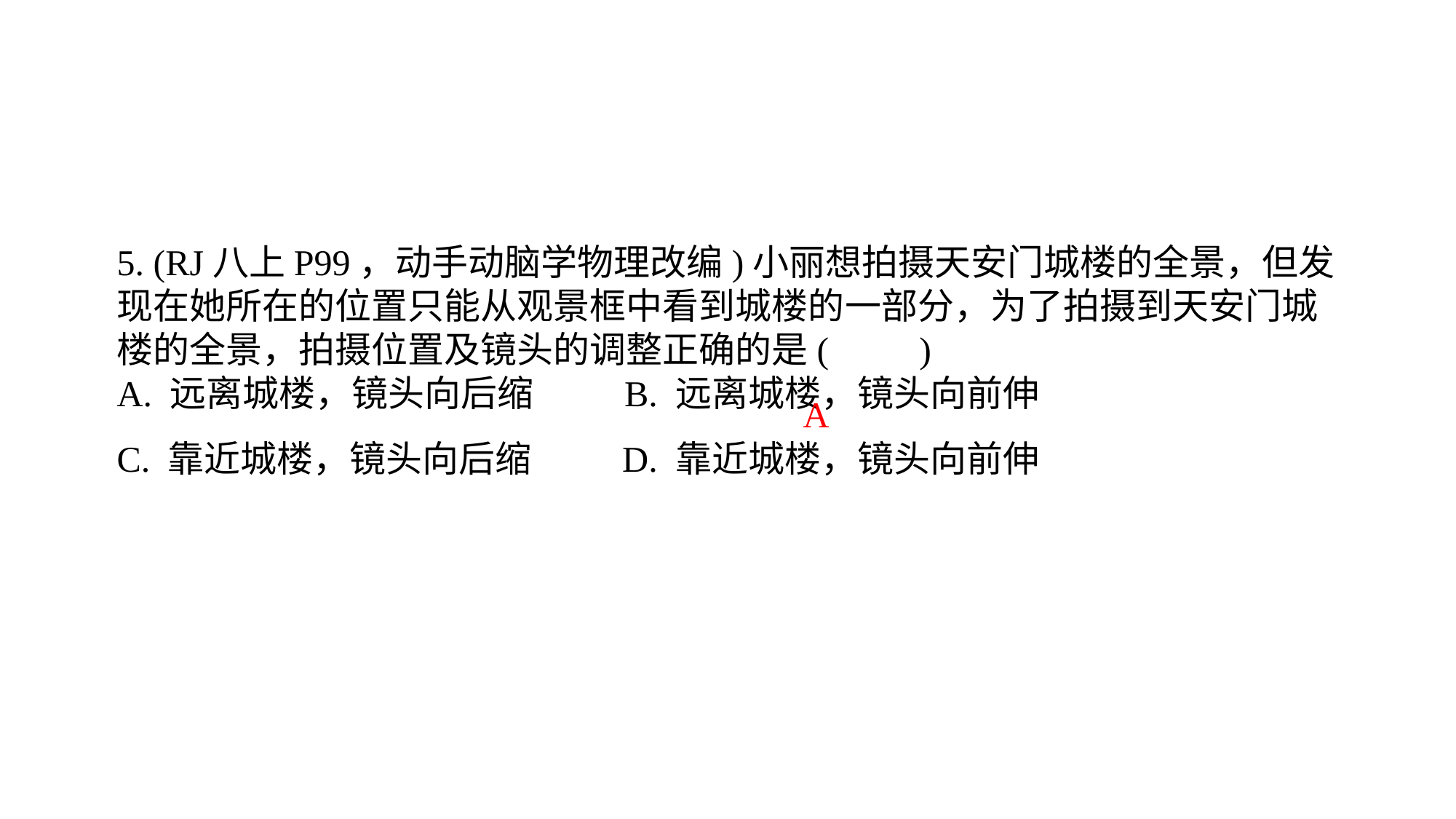

5. (RJ八上P99，动手动脑学物理改编)小丽想拍摄天安门城楼的全景，但发现在她所在的位置只能从观景框中看到城楼的一部分，为了拍摄到天安门城楼的全景，拍摄位置及镜头的调整正确的是(　　)A. 远离城楼，镜头向后缩          B. 远离城楼，镜头向前伸C. 靠近城楼，镜头向后缩          D. 靠近城楼，镜头向前伸
A